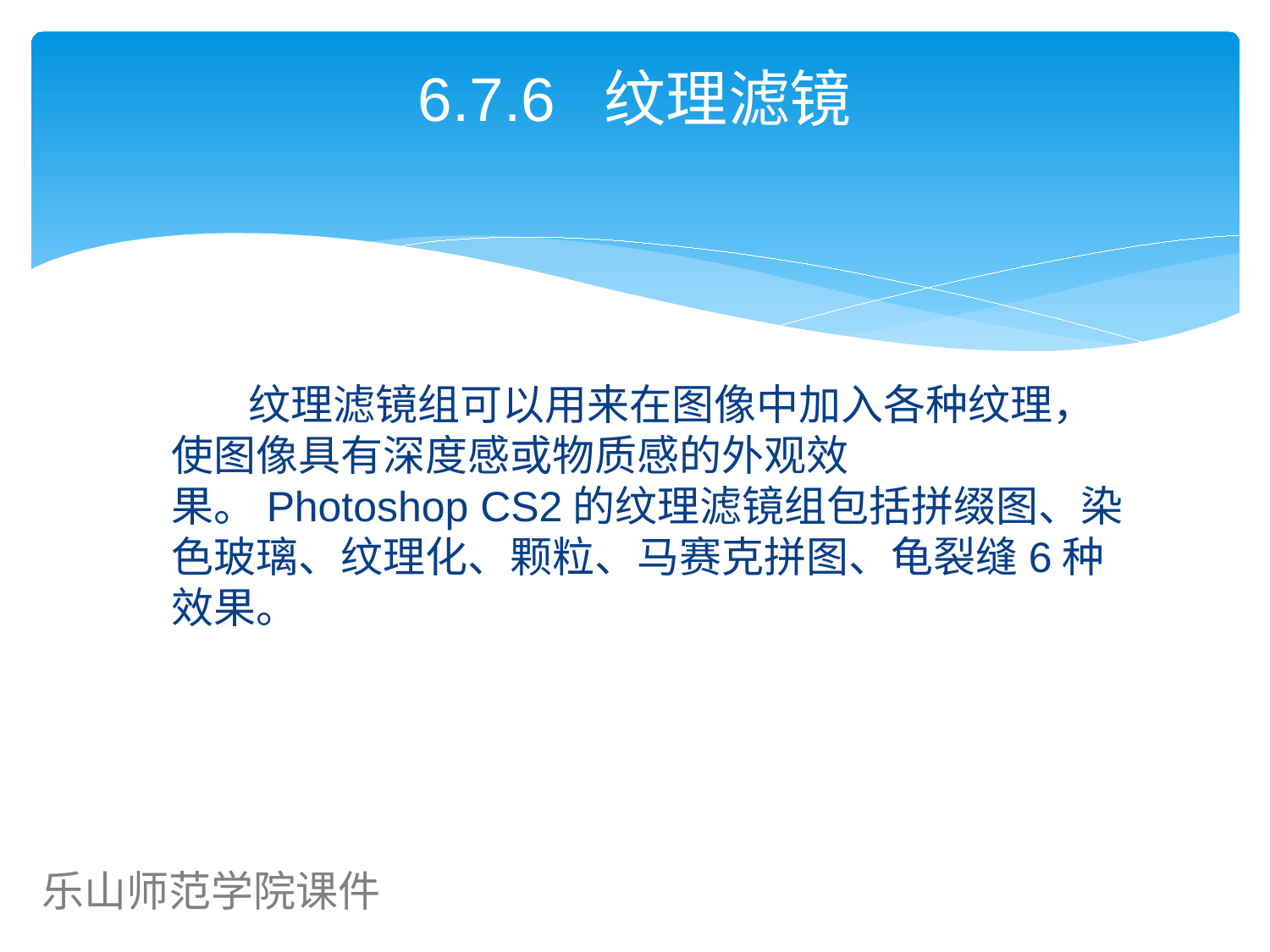

# 6.7.6  纹理滤镜
           纹理滤镜组可以用来在图像中加入各种纹理，使图像具有深度感或物质感的外观效果。Photoshop CS2的纹理滤镜组包括拼缀图、染色玻璃、纹理化、颗粒、马赛克拼图、龟裂缝6种效果。